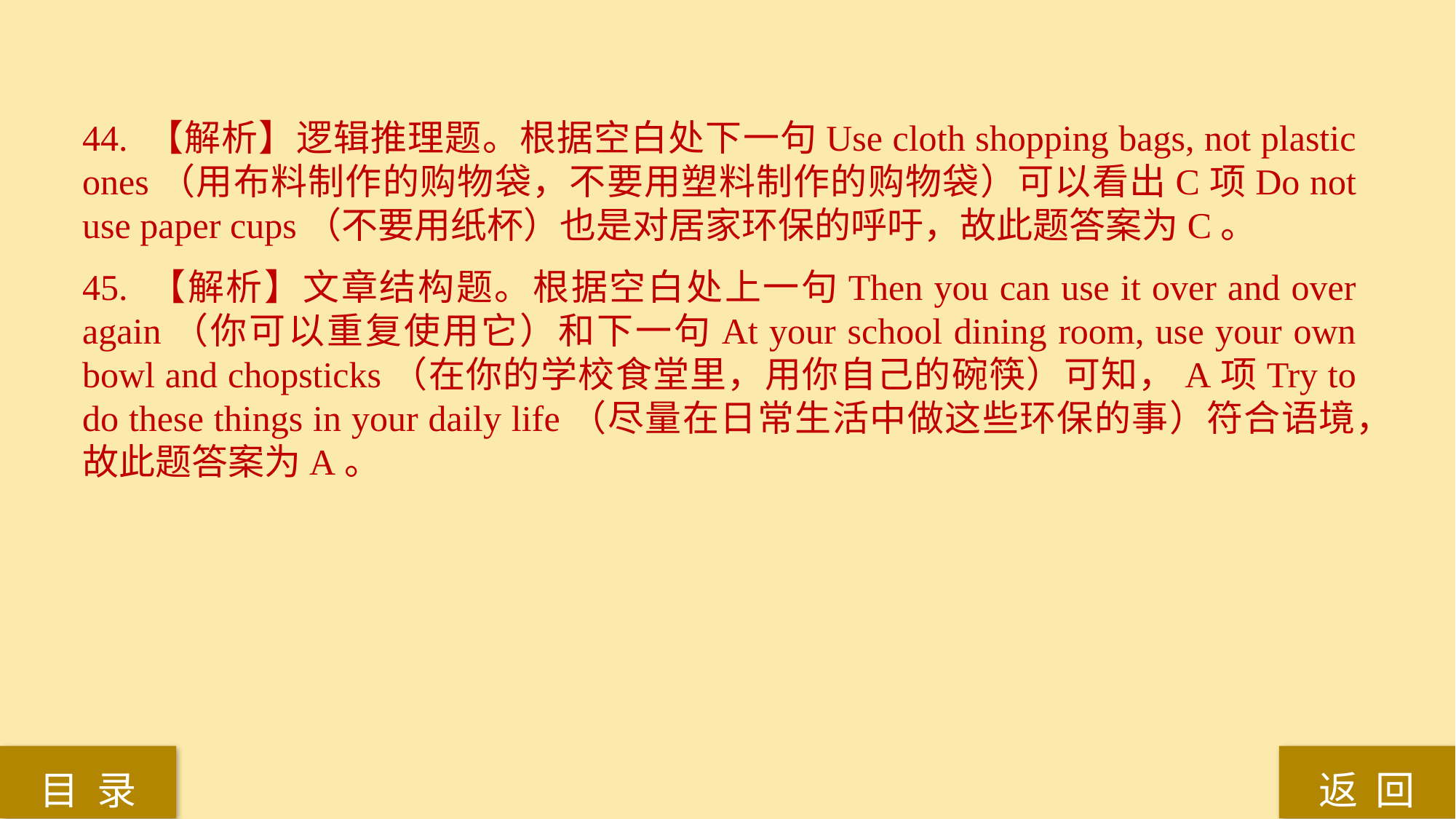

44. 【解析】逻辑推理题。根据空白处下一句Use cloth shopping bags, not plastic ones（用布料制作的购物袋，不要用塑料制作的购物袋）可以看出C项Do not use paper cups（不要用纸杯）也是对居家环保的呼吁，故此题答案为C。
45. 【解析】文章结构题。根据空白处上一句Then you can use it over and over again（你可以重复使用它）和下一句At your school dining room, use your own bowl and chopsticks（在你的学校食堂里，用你自己的碗筷）可知，A项Try to do these things in your daily life（尽量在日常生活中做这些环保的事）符合语境，故此题答案为A。
返  回